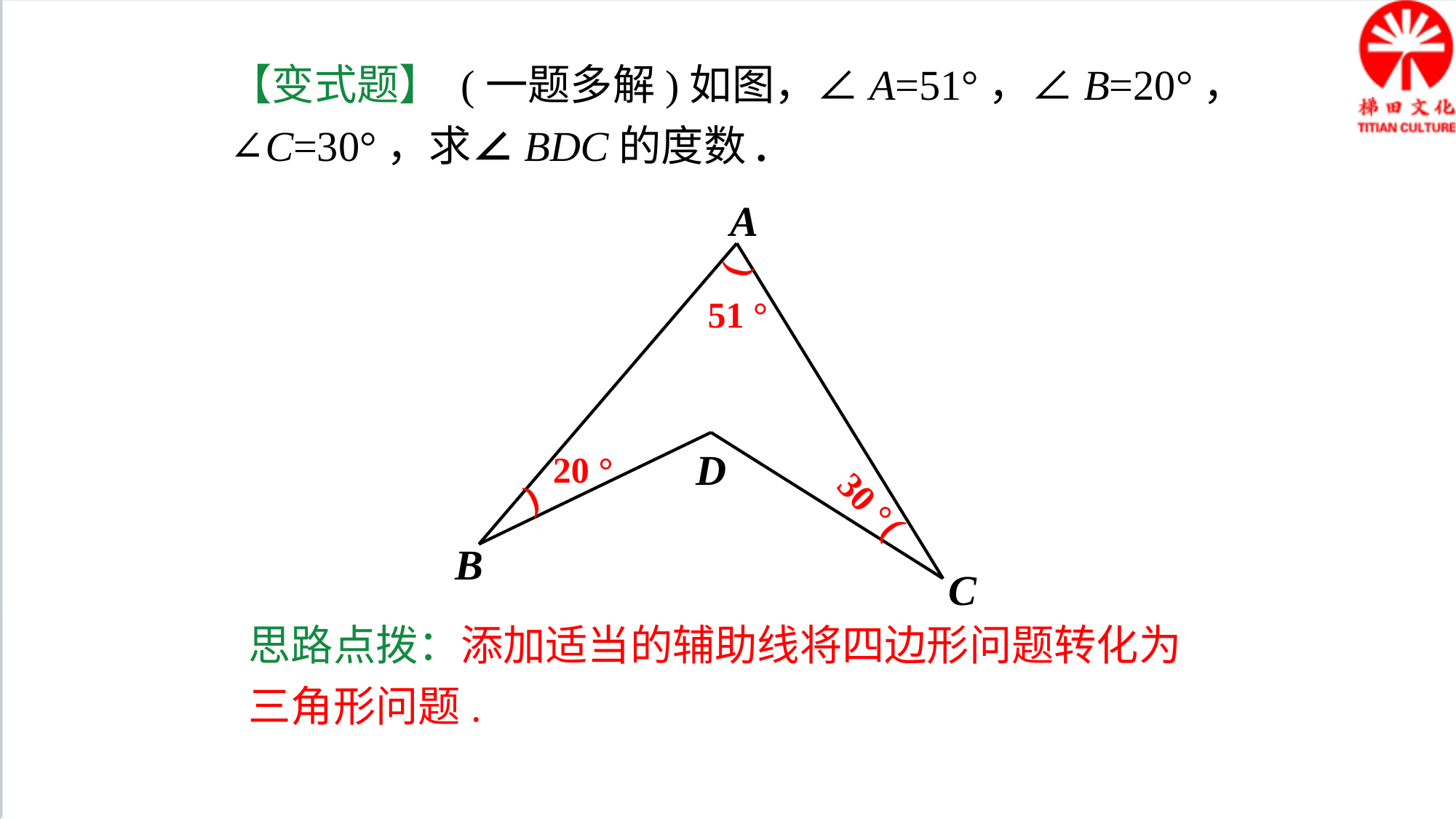

【变式题】 (一题多解)如图，∠A=51°，∠B=20°，
∠C=30°，求∠BDC的度数.
A
(
51 °
D
20 °
30 °
(
(
B
C
思路点拨：添加适当的辅助线将四边形问题转化为三角形问题.